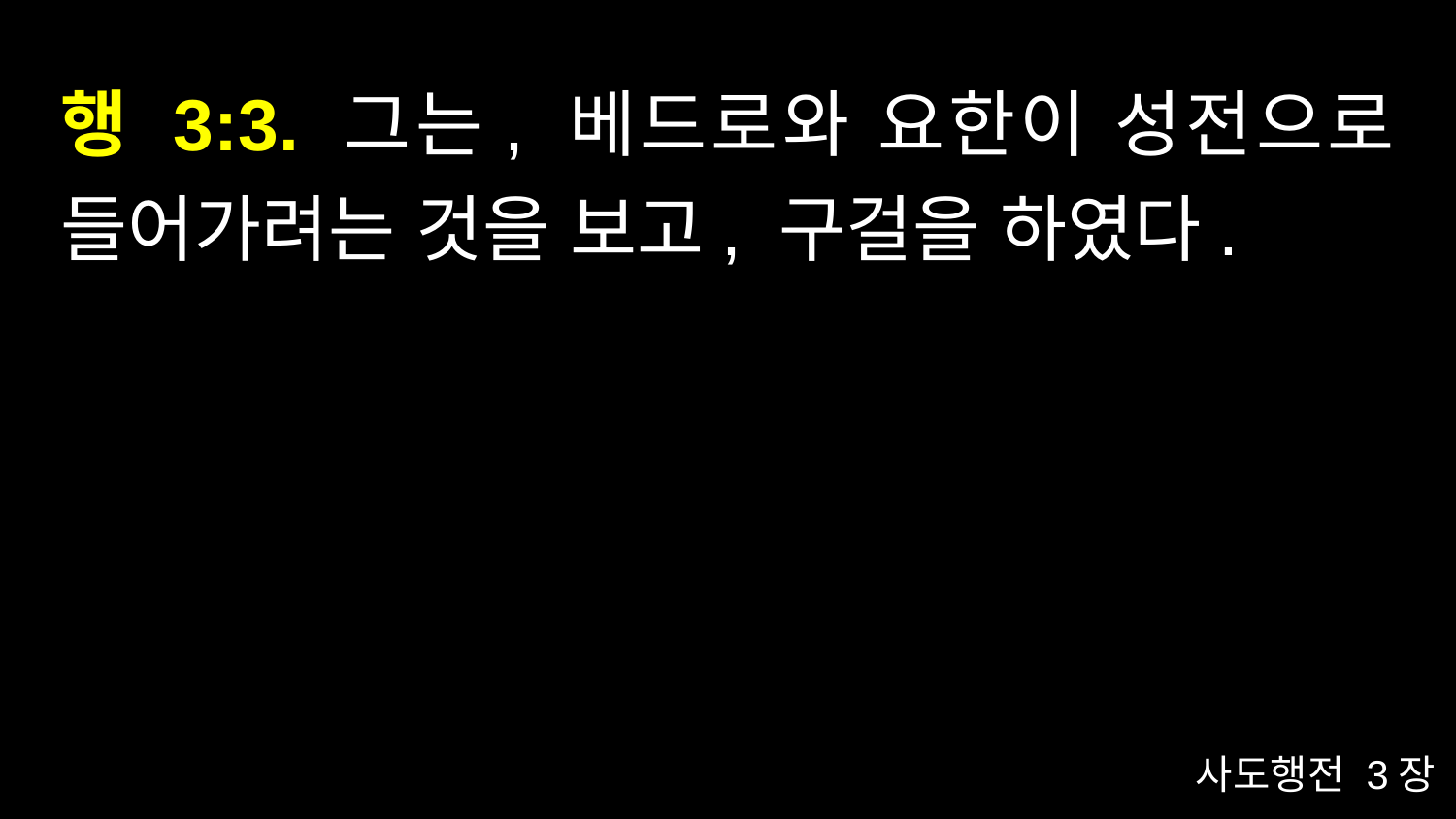

# 행 3:3. 그는, 베드로와 요한이 성전으로 들어가려는 것을 보고, 구걸을 하였다.
사도행전 3장